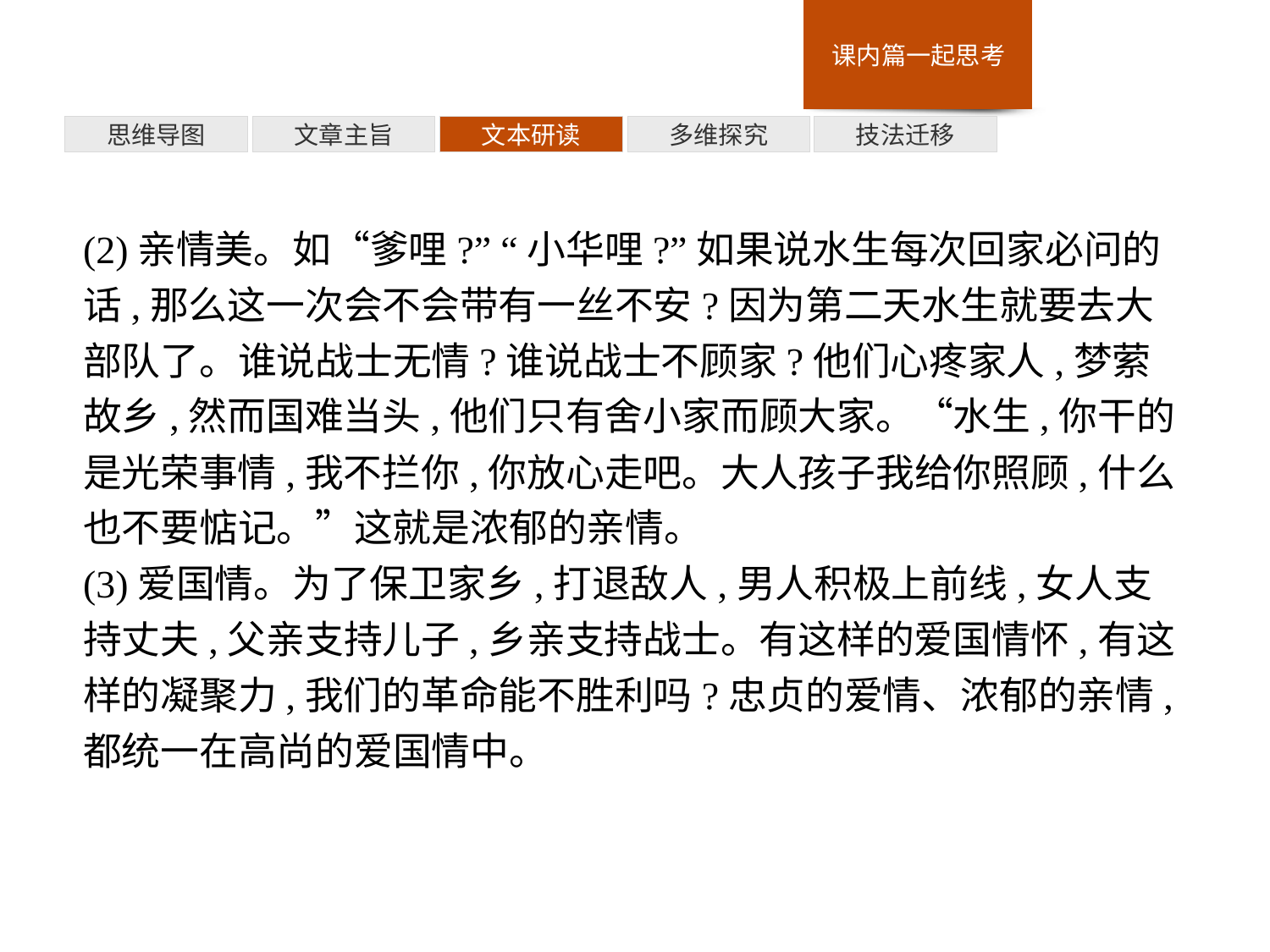

多维探究
思维导图
文章主旨
文本研读
技法迁移
(2)亲情美。如“爹哩?” “小华哩?”如果说水生每次回家必问的话,那么这一次会不会带有一丝不安?因为第二天水生就要去大部队了。谁说战士无情?谁说战士不顾家?他们心疼家人,梦萦故乡,然而国难当头,他们只有舍小家而顾大家。“水生,你干的是光荣事情,我不拦你,你放心走吧。大人孩子我给你照顾,什么也不要惦记。”这就是浓郁的亲情。
(3)爱国情。为了保卫家乡,打退敌人,男人积极上前线,女人支持丈夫,父亲支持儿子,乡亲支持战士。有这样的爱国情怀,有这样的凝聚力,我们的革命能不胜利吗?忠贞的爱情、浓郁的亲情,都统一在高尚的爱国情中。